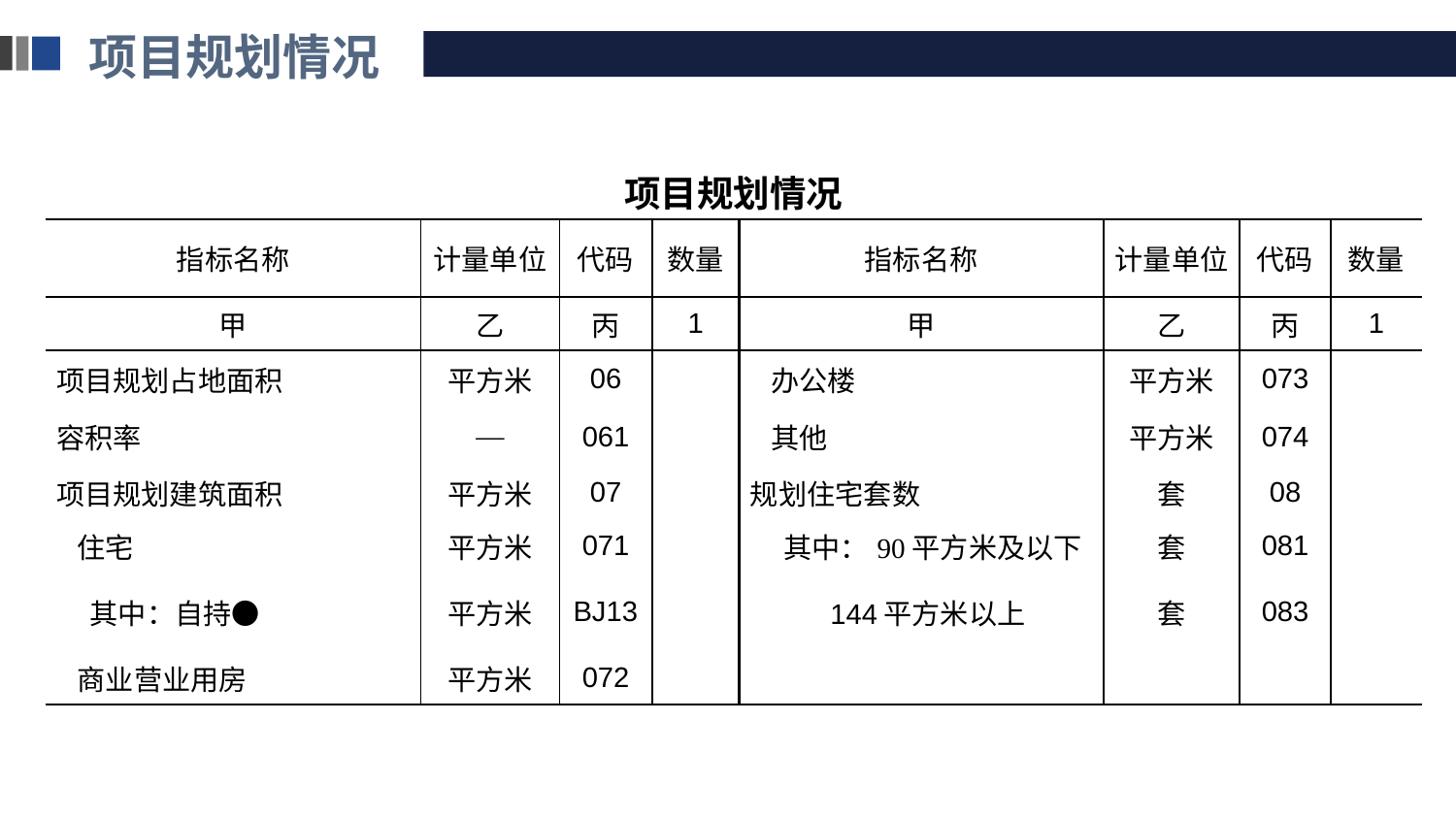

项目规划情况

| 项目规划情况 |  |  |  |  |  |  |  |
| --- | --- | --- | --- | --- | --- | --- | --- |
| 指标名称 | 计量单位 | 代码 | 数量 | 指标名称 | 计量单位 | 代码 | 数量 |
| 甲 | 乙 | 丙 | 1 | 甲 | 乙 | 丙 | 1 |
| 项目规划占地面积 | 平方米 | 06 |  | 办公楼 | 平方米 | 073 |  |
| 容积率 | — | 061 |  | 其他 | 平方米 | 074 |  |
| 项目规划建筑面积 | 平方米 | 07 |  | 规划住宅套数 | 套 | 08 |  |
| 住宅 | 平方米 | 071 |  | 其中：90平方米及以下 | 套 | 081 |  |
| 其中：自持● | 平方米 | BJ13 |  | 144平方米以上 | 套 | 083 |  |
| 商业营业用房 | 平方米 | 072 |  |  |  |  |  |